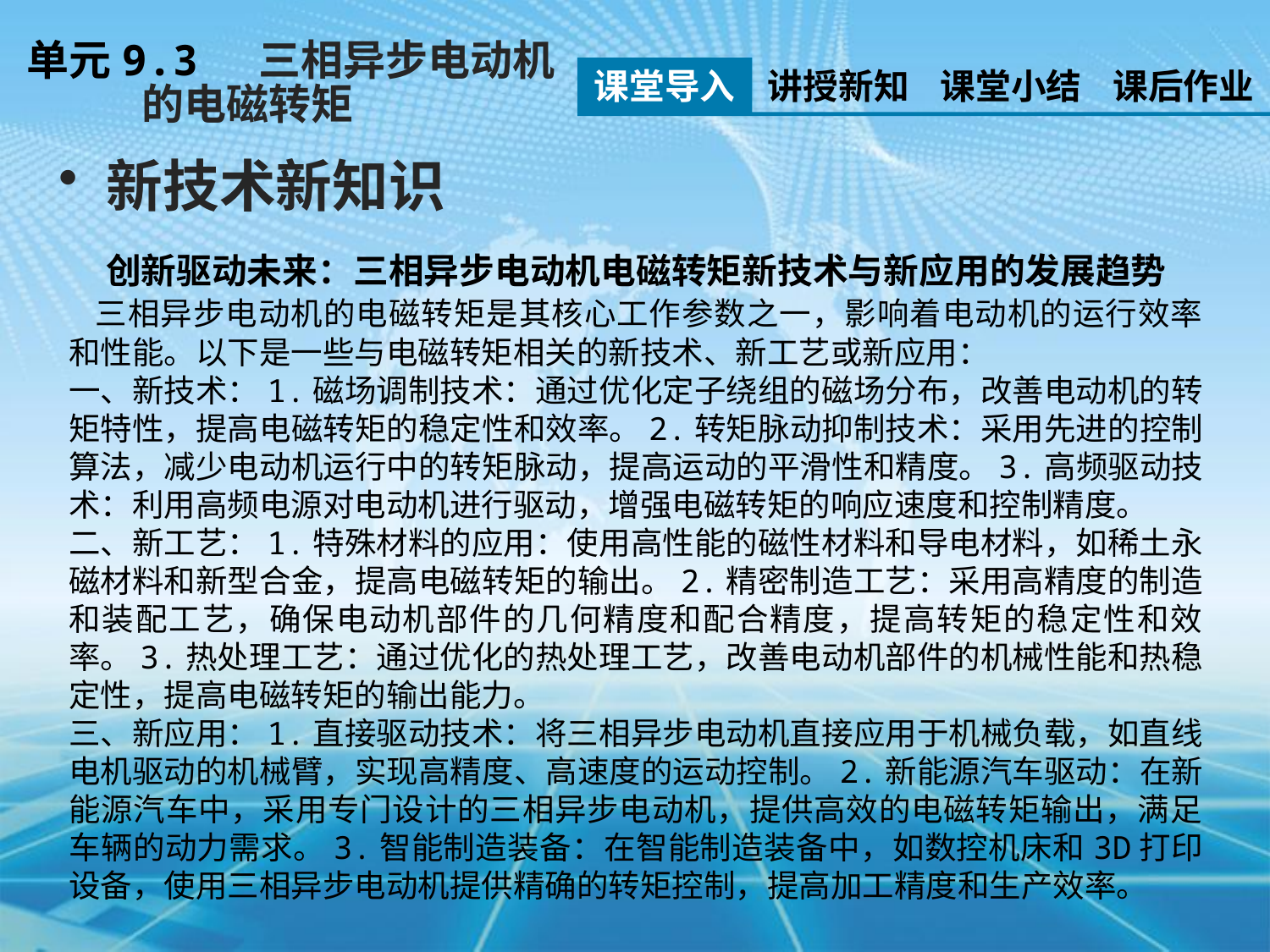

单元9.3  三相异步电动机
           的电磁转矩
课堂导入
讲授新知
课堂小结
课后作业
新技术新知识
创新驱动未来：三相异步电动机电磁转矩新技术与新应用的发展趋势
  三相异步电动机的电磁转矩是其核心工作参数之一，影响着电动机的运行效率和性能。以下是一些与电磁转矩相关的新技术、新工艺或新应用：
一、新技术：1.磁场调制技术：通过优化定子绕组的磁场分布，改善电动机的转矩特性，提高电磁转矩的稳定性和效率。2.转矩脉动抑制技术：采用先进的控制算法，减少电动机运行中的转矩脉动，提高运动的平滑性和精度。3.高频驱动技术：利用高频电源对电动机进行驱动，增强电磁转矩的响应速度和控制精度。
二、新工艺：1.特殊材料的应用：使用高性能的磁性材料和导电材料，如稀土永磁材料和新型合金，提高电磁转矩的输出。2.精密制造工艺：采用高精度的制造和装配工艺，确保电动机部件的几何精度和配合精度，提高转矩的稳定性和效率。3.热处理工艺：通过优化的热处理工艺，改善电动机部件的机械性能和热稳定性，提高电磁转矩的输出能力。
三、新应用：1.直接驱动技术：将三相异步电动机直接应用于机械负载，如直线电机驱动的机械臂，实现高精度、高速度的运动控制。2.新能源汽车驱动：在新能源汽车中，采用专门设计的三相异步电动机，提供高效的电磁转矩输出，满足车辆的动力需求。3.智能制造装备：在智能制造装备中，如数控机床和3D打印设备，使用三相异步电动机提供精确的转矩控制，提高加工精度和生产效率。